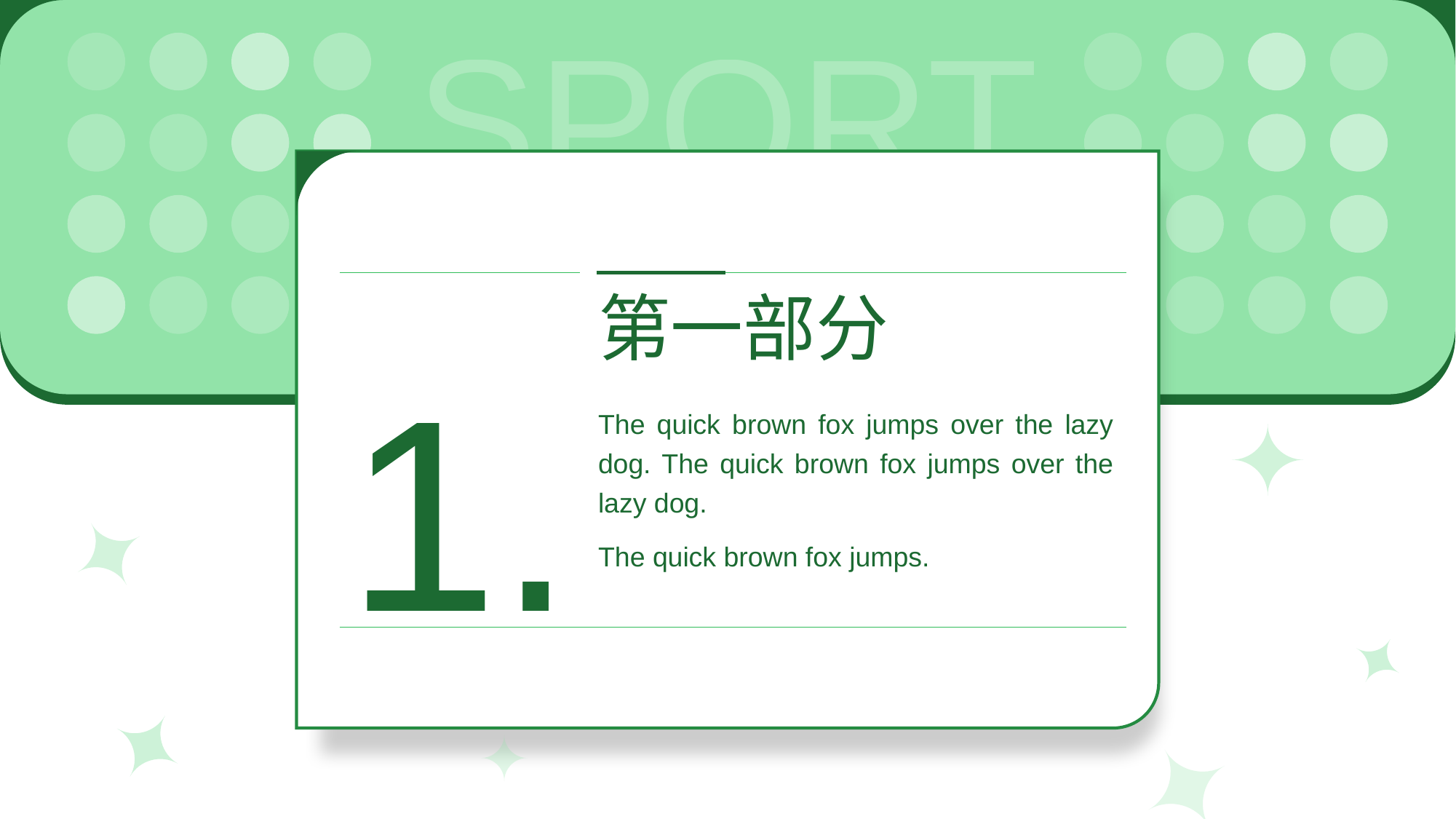

1.
第一部分
The quick brown fox jumps over the lazy dog. The quick brown fox jumps over the lazy dog.
The quick brown fox jumps.